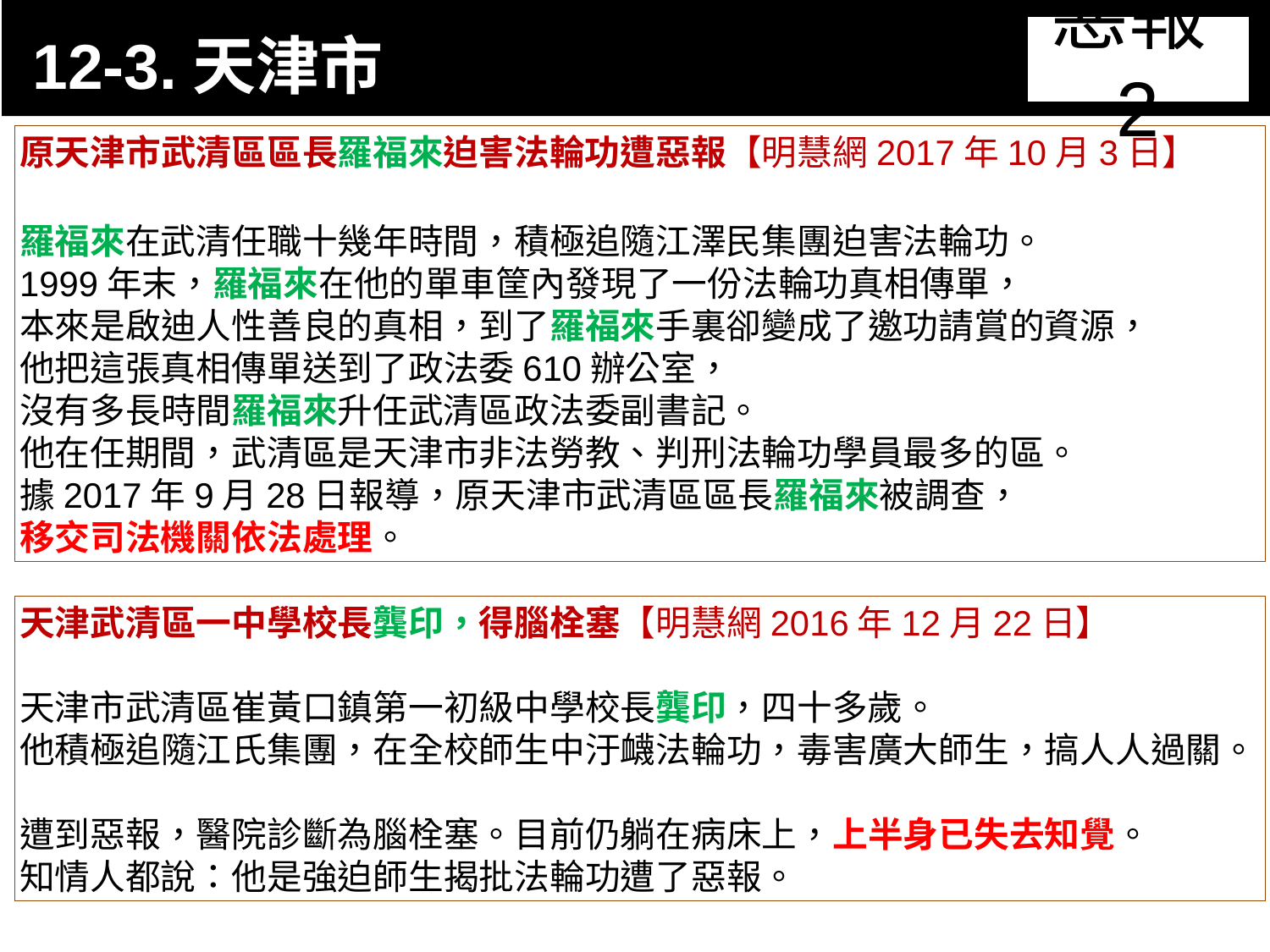

12-3.天津市
11-3. XX市官員惡報實例
惡報2
原天津市武清區區長羅福來迫害法輪功遭惡報【明慧網2017年10月3日】

羅福來在武清任職十幾年時間，積極追隨江澤民集團迫害法輪功。
1999年末，羅福來在他的單車筐內發現了一份法輪功真相傳單，
本來是啟迪人性善良的真相，到了羅福來手裏卻變成了邀功請賞的資源，
他把這張真相傳單送到了政法委610辦公室，
沒有多長時間羅福來升任武清區政法委副書記。
他在任期間，武清區是天津市非法勞教、判刑法輪功學員最多的區。
據2017年9月28日報導，原天津市武清區區長羅福來被調查，
移交司法機關依法處理。
天津武清區一中學校長龔印，得腦栓塞【明慧網2016年12月22日】

天津市武清區崔黃口鎮第一初級中學校長龔印，四十多歲。
他積極追隨江氏集團，在全校師生中汙衊法輪功，毒害廣大師生，搞人人過關。

遭到惡報，醫院診斷為腦栓塞。目前仍躺在病床上，上半身已失去知覺。
知情人都說：他是強迫師生揭批法輪功遭了惡報。